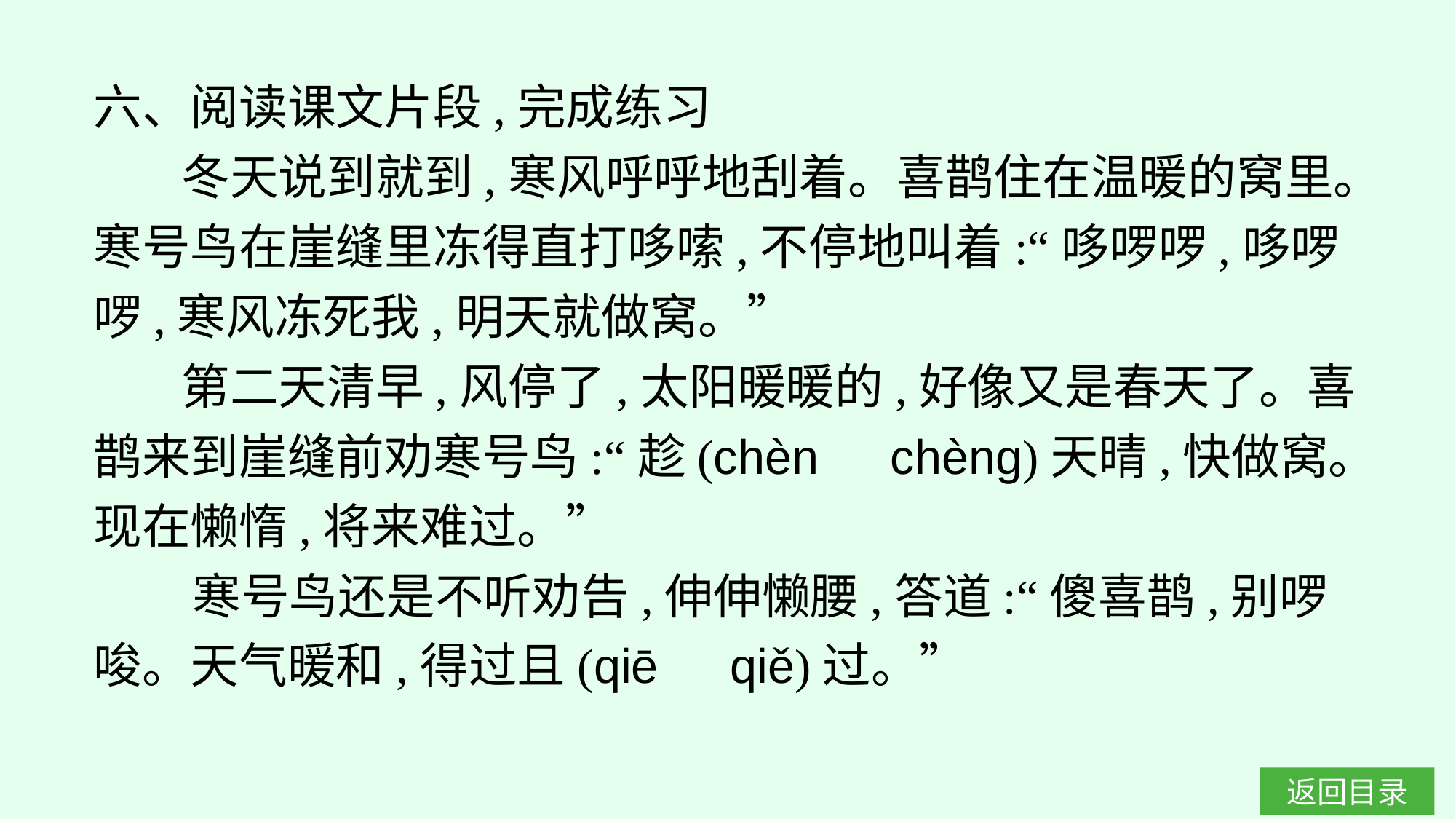

六、阅读课文片段,完成练习
       冬天说到就到,寒风呼呼地刮着。喜鹊住在温暖的窝里。寒号鸟在崖缝里冻得直打哆嗦,不停地叫着:“哆啰啰,哆啰啰,寒风冻死我,明天就做窝。”
       第二天清早,风停了,太阳暖暖的,好像又是春天了。喜鹊来到崖缝前劝寒号鸟:“趁(chèn　chèng)天晴,快做窝。现在懒惰,将来难过。”
        寒号鸟还是不听劝告,伸伸懒腰,答道:“傻喜鹊,别啰唆。天气暖和,得过且(qiē　qiě)过。”